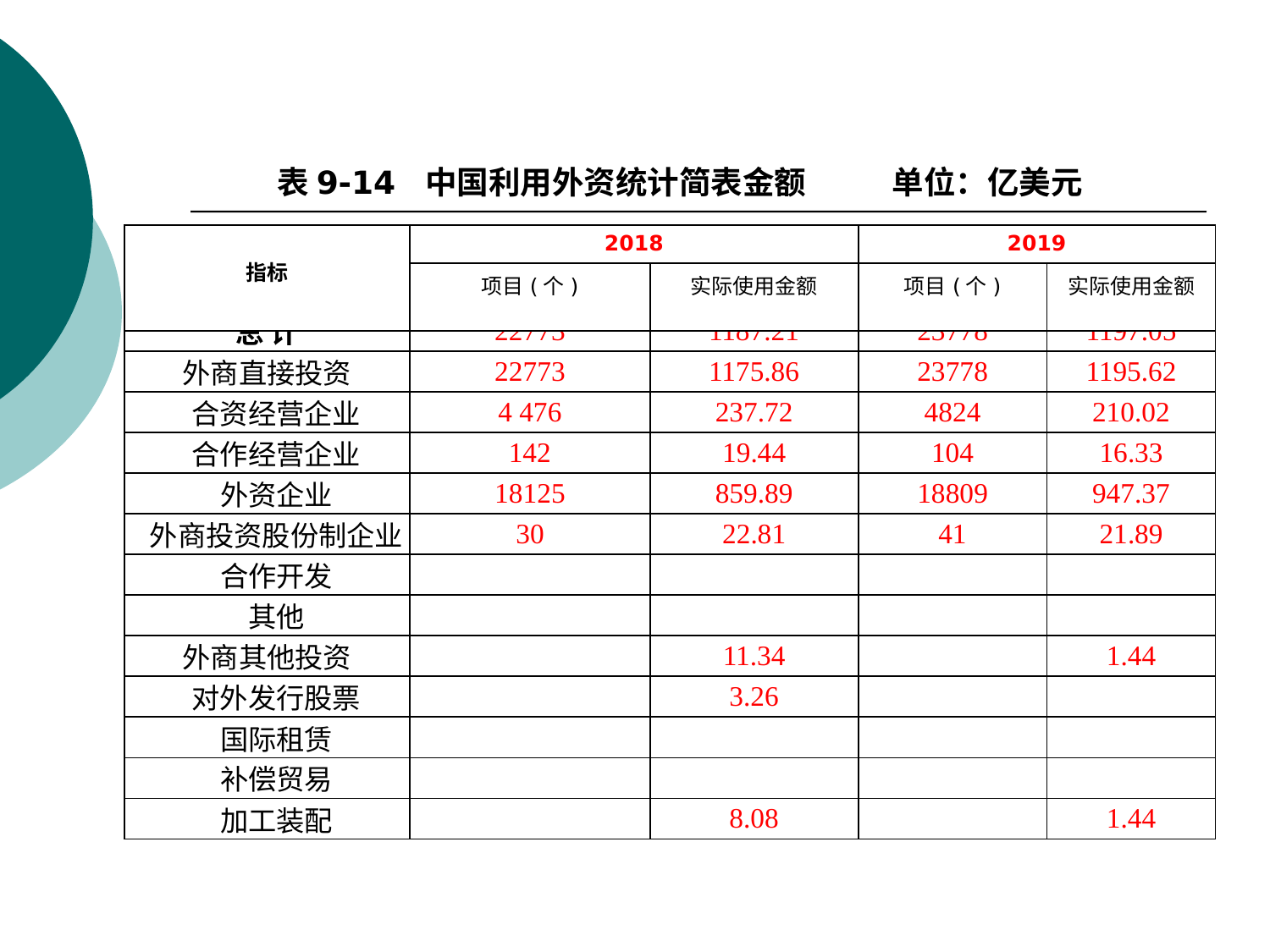

表9-14  中国利用外资统计简表金额            单位：亿美元
| 指标 | 2018 |  | 2019 |  |
| --- | --- | --- | --- | --- |
|  | 项目(个) | 实际使用金额 | 项目(个) | 实际使用金额 |
| 总 计 | 22773 | 1187.21 | 23778 | 1197.05 |
| --- | --- | --- | --- | --- |
| 外商直接投资 | 22773 | 1175.86 | 23778 | 1195.62 |
| 合资经营企业 | 4 476 | 237.72 | 4824 | 210.02 |
| 合作经营企业 | 142 | 19.44 | 104 | 16.33 |
| 外资企业 | 18125 | 859.89 | 18809 | 947.37 |
| 外商投资股份制企业 | 30 | 22.81 | 41 | 21.89 |
| 合作开发 |  |  |  |  |
| 其他 |  |  |  |  |
| 外商其他投资 |  | 11.34 |  | 1.44 |
| 对外发行股票 |  | 3.26 |  |  |
| 国际租赁 |  |  |  |  |
| 补偿贸易 |  |  |  |  |
| 加工装配 |  | 8.08 |  | 1.44 |